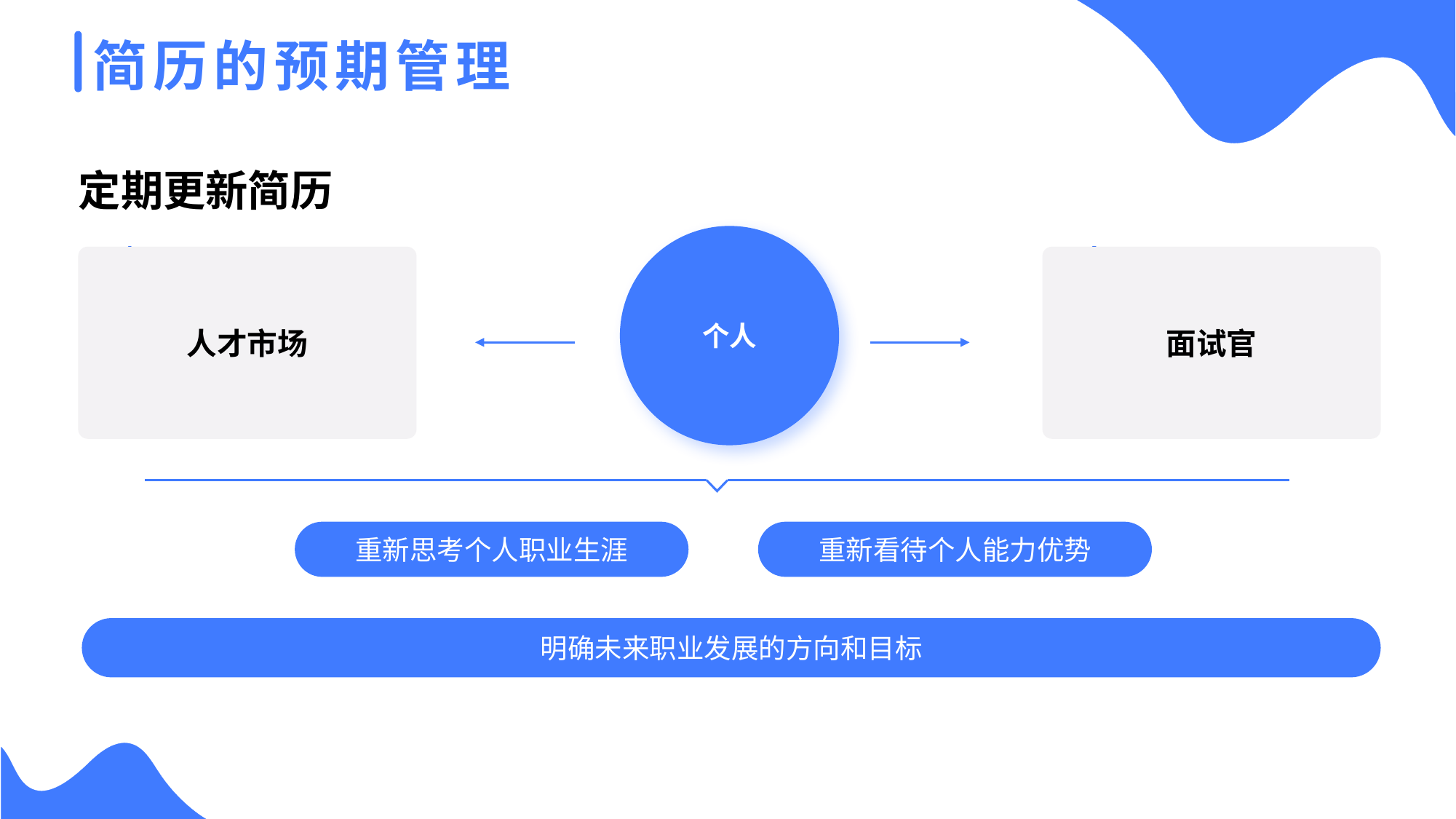

简历的预期管理

定期更新简历
个人
人才市场
面试官

重新思考个人职业生涯
重新看待个人能力优势
明确未来职业发展的方向和目标